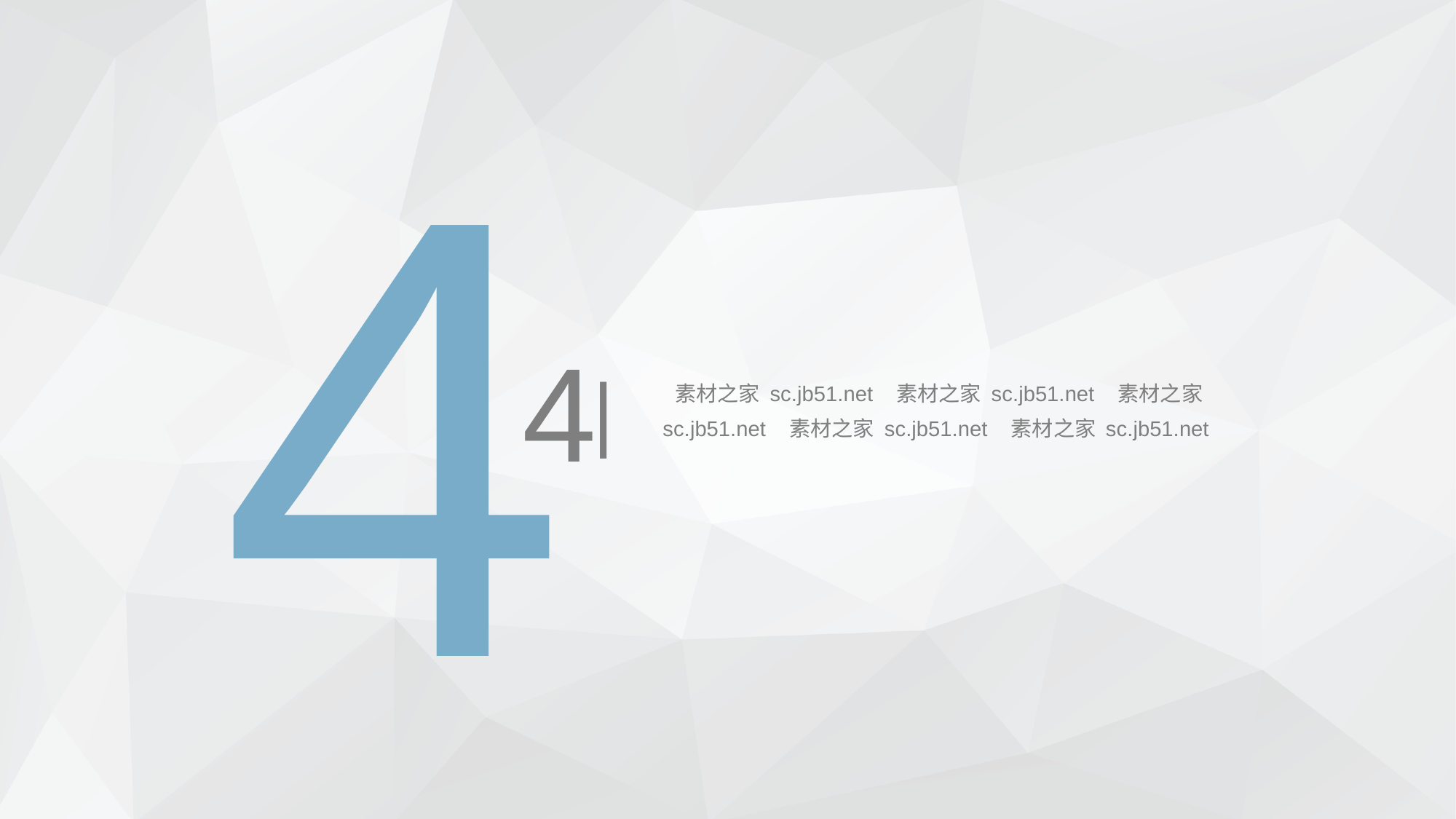

4
4
|
素材之家 sc.jb51.net   素材之家 sc.jb51.net   素材之家 sc.jb51.net   素材之家 sc.jb51.net   素材之家 sc.jb51.net